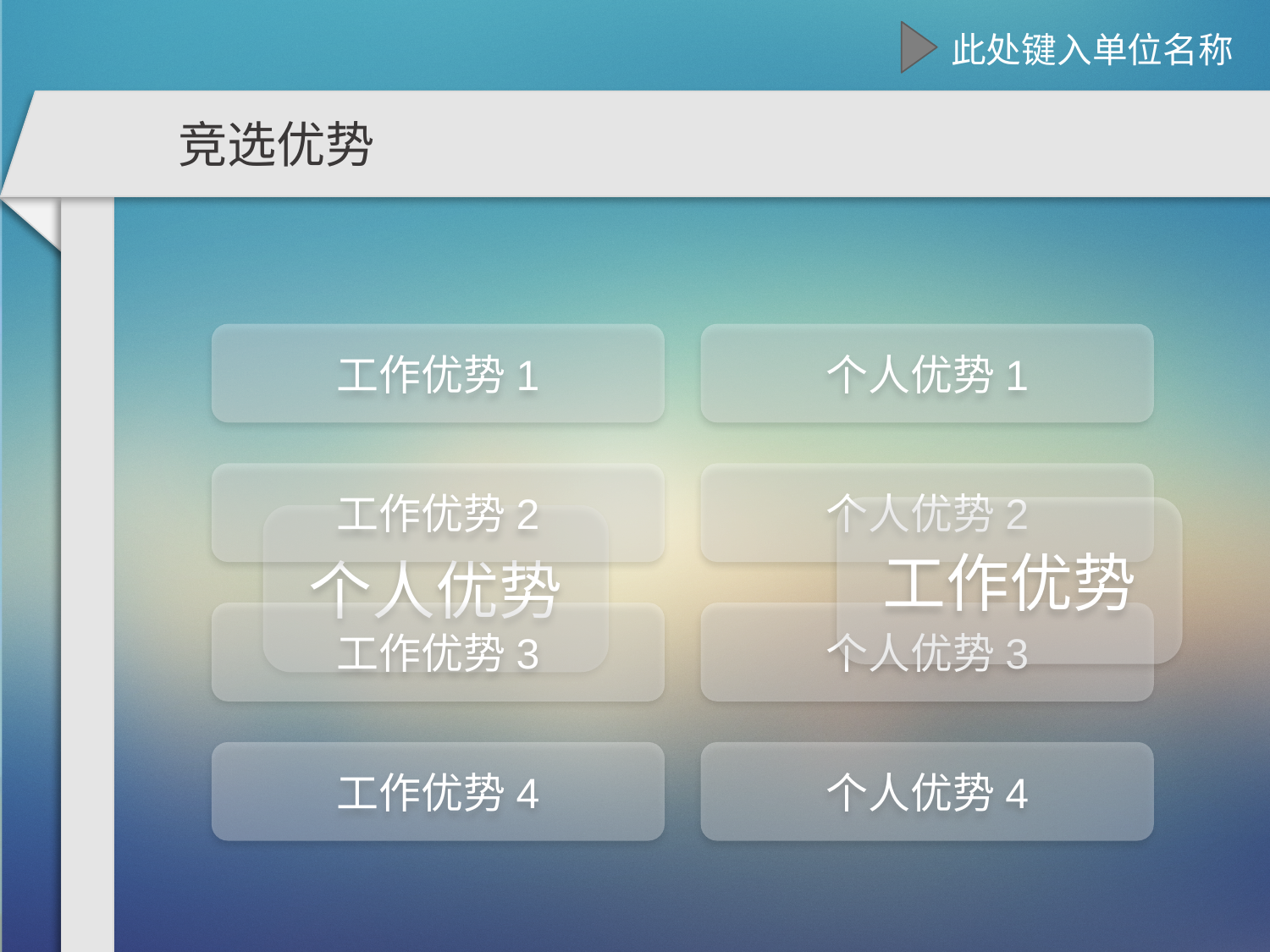

竞选优势
工作优势1
个人优势1
工作优势2
个人优势2
工作优势
个人优势
工作优势3
个人优势3
工作优势4
个人优势4